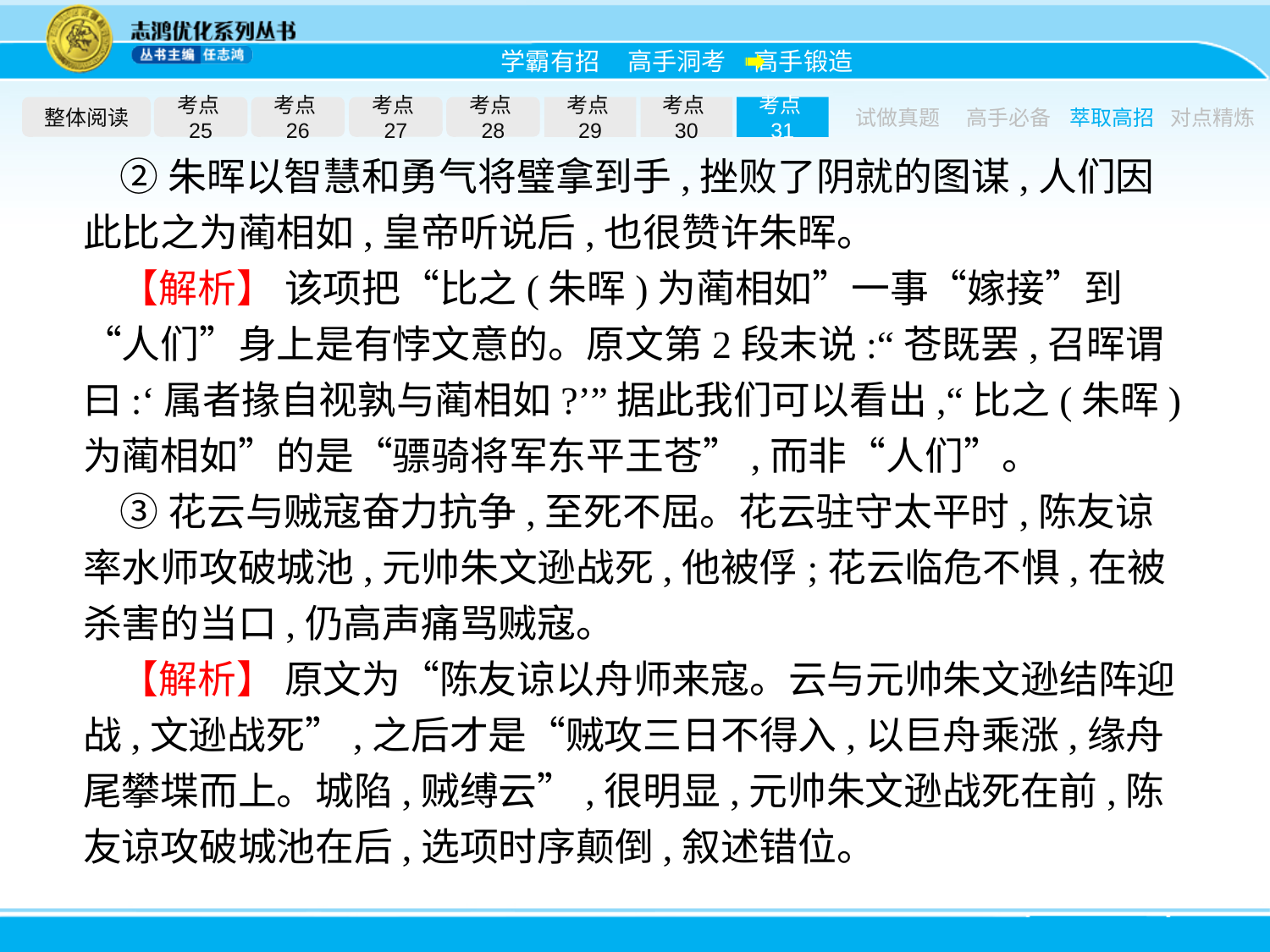

整体阅读
考点25
考点26
考点27
考点28
考点29
考点30
考点31
试做真题
高手必备
萃取高招
对点精炼
②朱晖以智慧和勇气将璧拿到手,挫败了阴就的图谋,人们因此比之为蔺相如,皇帝听说后,也很赞许朱晖。
【解析】 该项把“比之(朱晖)为蔺相如”一事“嫁接”到“人们”身上是有悖文意的。原文第2段末说:“苍既罢,召晖谓曰:‘属者掾自视孰与蔺相如?’”据此我们可以看出,“比之(朱晖)为蔺相如”的是“骠骑将军东平王苍”,而非“人们”。
③花云与贼寇奋力抗争,至死不屈。花云驻守太平时,陈友谅率水师攻破城池,元帅朱文逊战死,他被俘;花云临危不惧,在被杀害的当口,仍高声痛骂贼寇。
【解析】 原文为“陈友谅以舟师来寇。云与元帅朱文逊结阵迎战,文逊战死”,之后才是“贼攻三日不得入,以巨舟乘涨,缘舟尾攀堞而上。城陷,贼缚云”,很明显,元帅朱文逊战死在前,陈友谅攻破城池在后,选项时序颠倒,叙述错位。